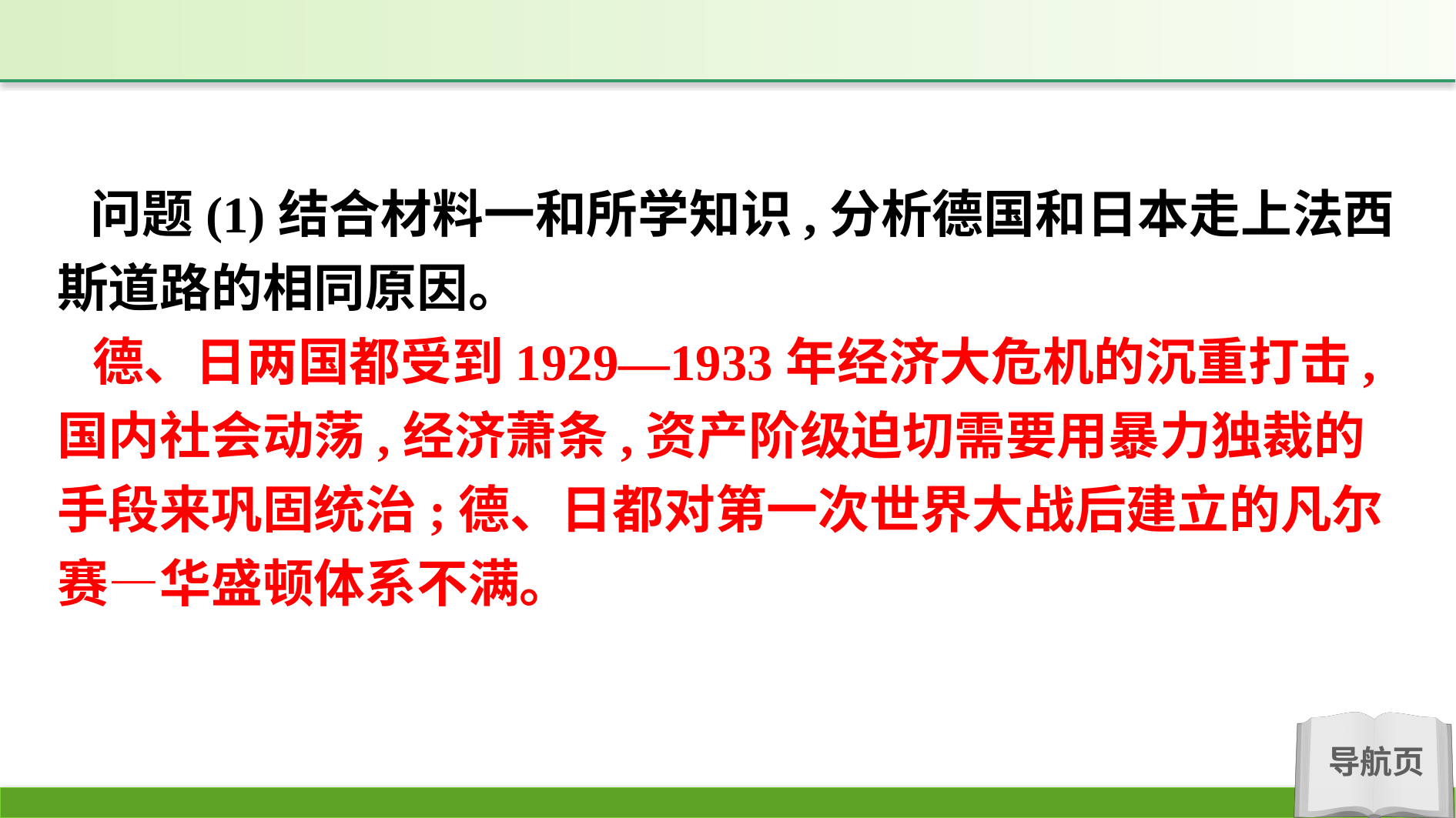

问题(1)结合材料一和所学知识,分析德国和日本走上法西斯道路的相同原因。
德、日两国都受到1929—1933年经济大危机的沉重打击,国内社会动荡,经济萧条,资产阶级迫切需要用暴力独裁的手段来巩固统治;德、日都对第一次世界大战后建立的凡尔赛—华盛顿体系不满。